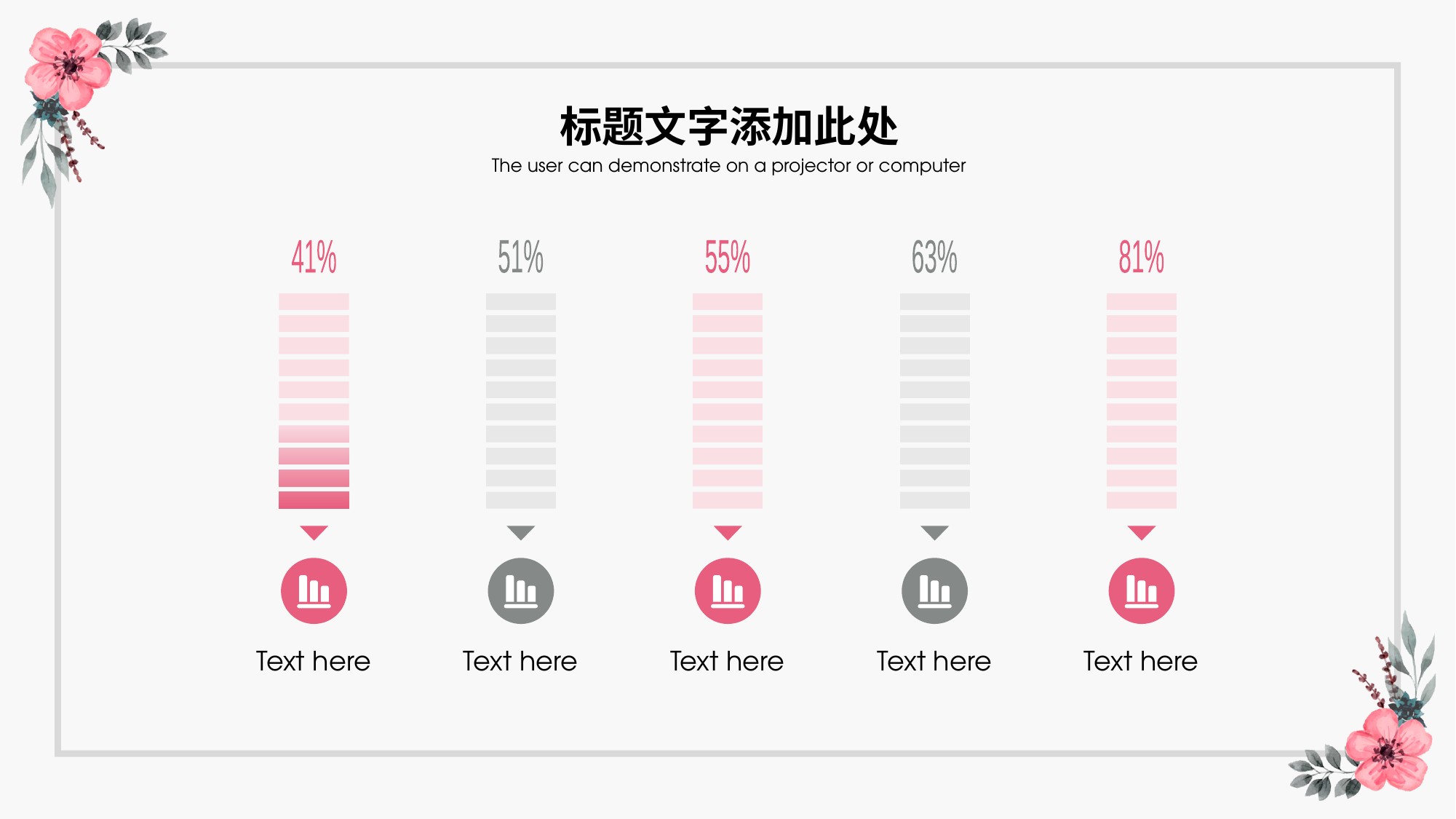

标题文字添加此处
The user can demonstrate on a projector or computer
41%

Text here
51%

Text here
55%

Text here
63%

Text here
81%

Text here